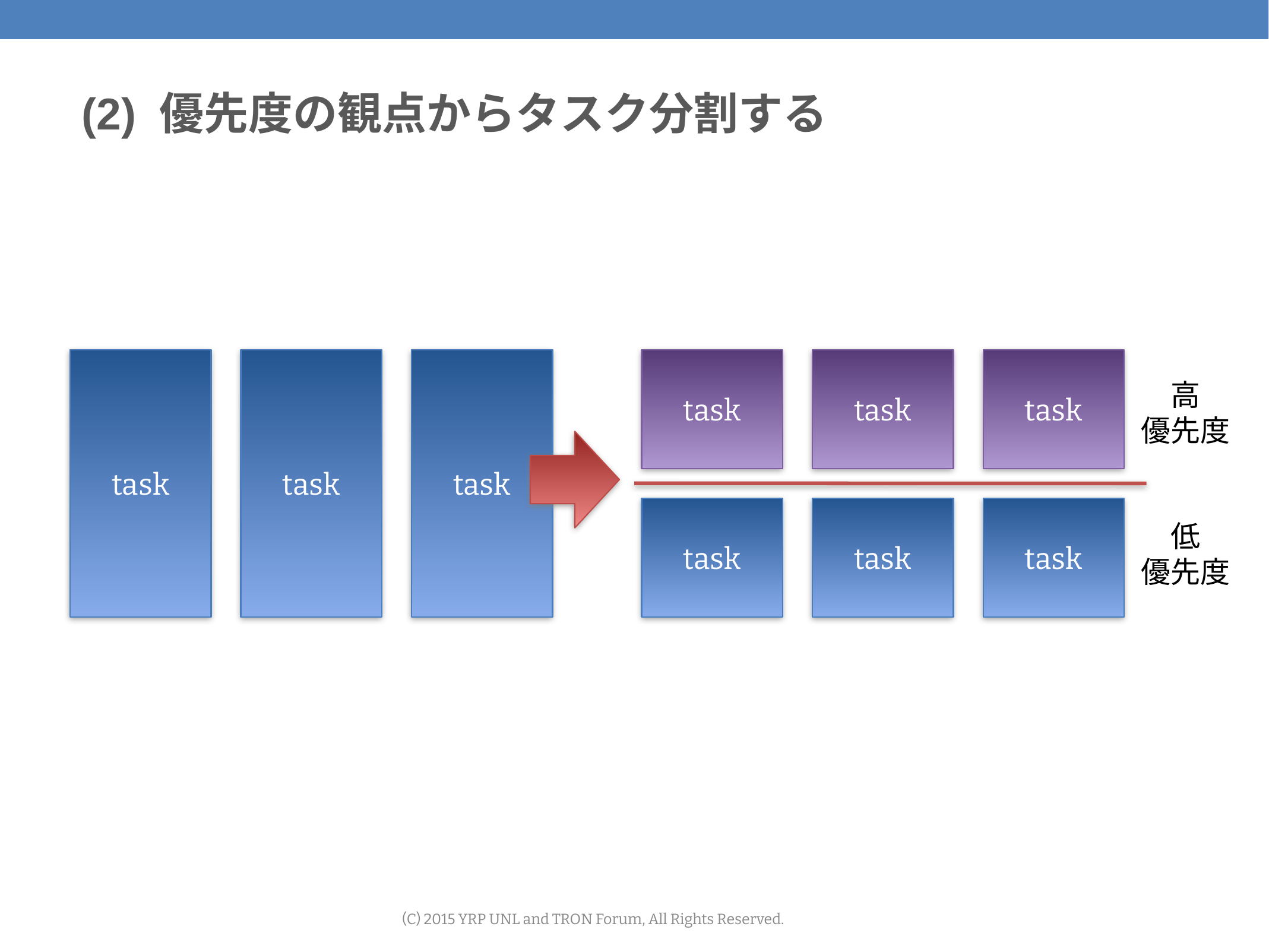

73
# (2) 優先度の観点からタスク分割する
task
task
task
task
task
task
高
優先度

task
task
task
低
優先度
(C) 2015 YRP UNL and TRON Forum, All Rights Reserved.